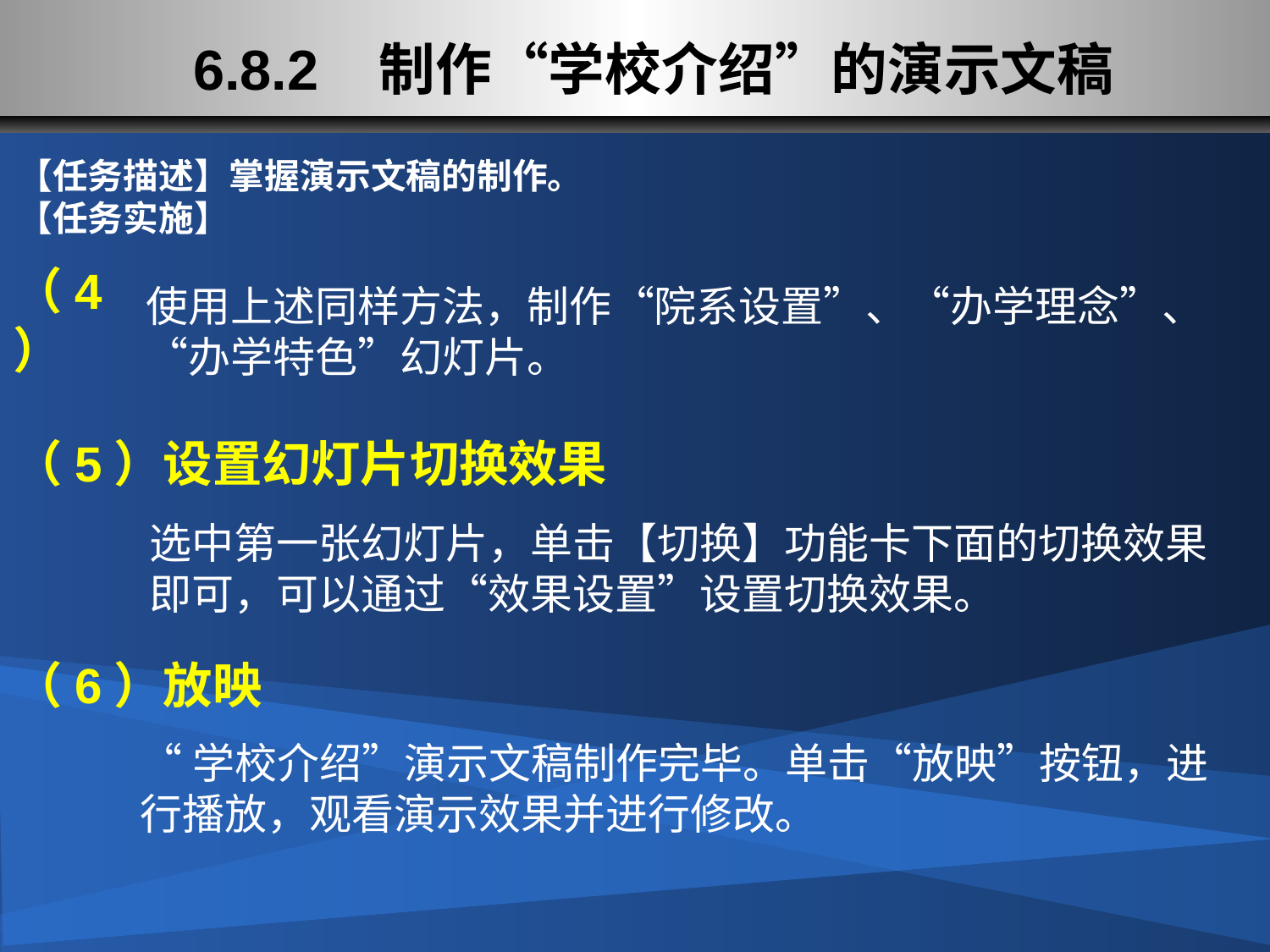

6.8.2   制作“学校介绍”的演示文稿
【任务描述】掌握演示文稿的制作。
【任务实施】
（4）
使用上述同样方法，制作“院系设置”、“办学理念”、“办学特色”幻灯片。
（5）设置幻灯片切换效果
选中第一张幻灯片，单击【切换】功能卡下面的切换效果即可，可以通过“效果设置”设置切换效果。
（6）放映
“学校介绍”演示文稿制作完毕。单击“放映”按钮，进行播放，观看演示效果并进行修改。